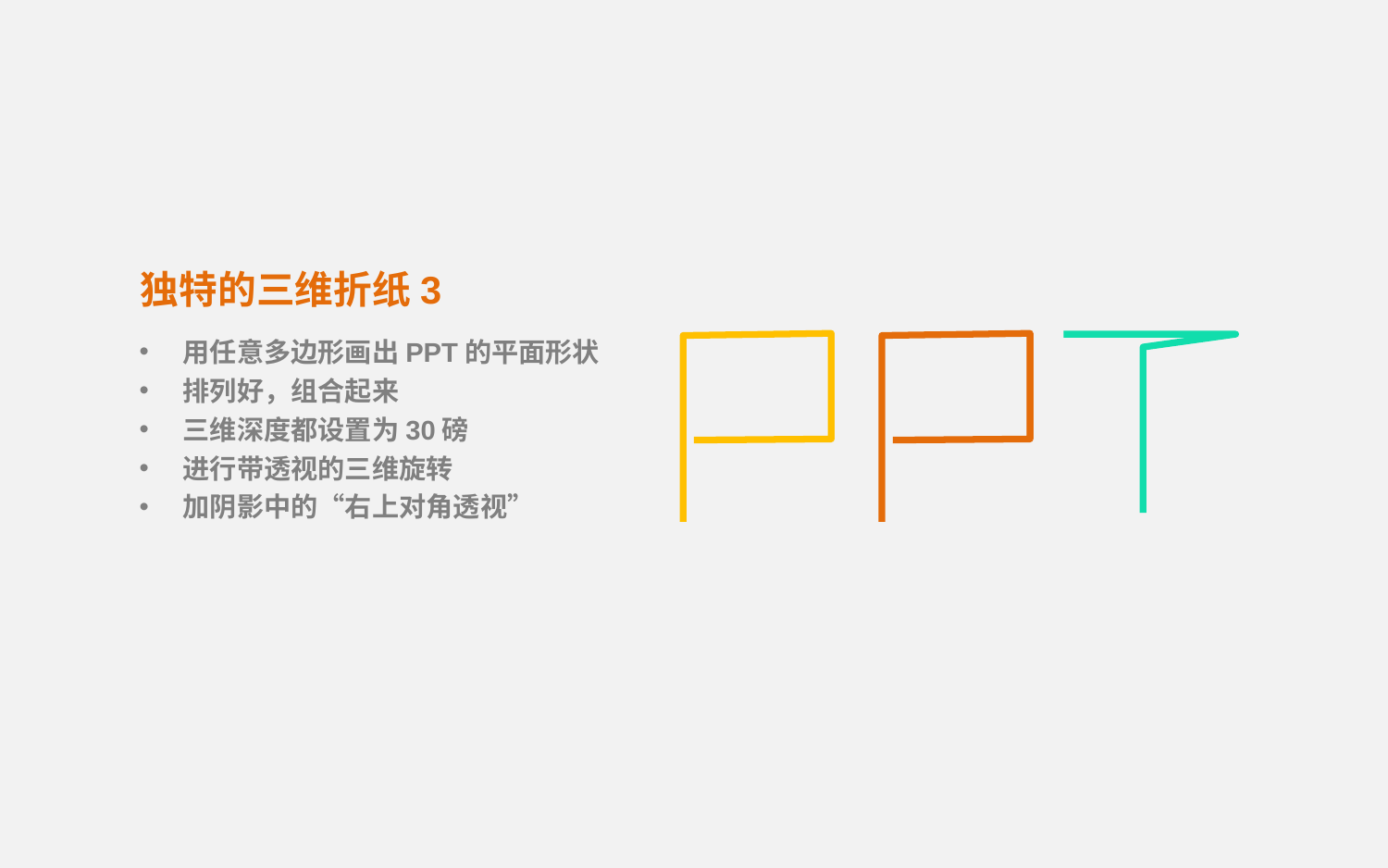

独特的三维折纸3
用任意多边形画出PPT的平面形状
排列好，组合起来
三维深度都设置为30磅
进行带透视的三维旋转
加阴影中的“右上对角透视”